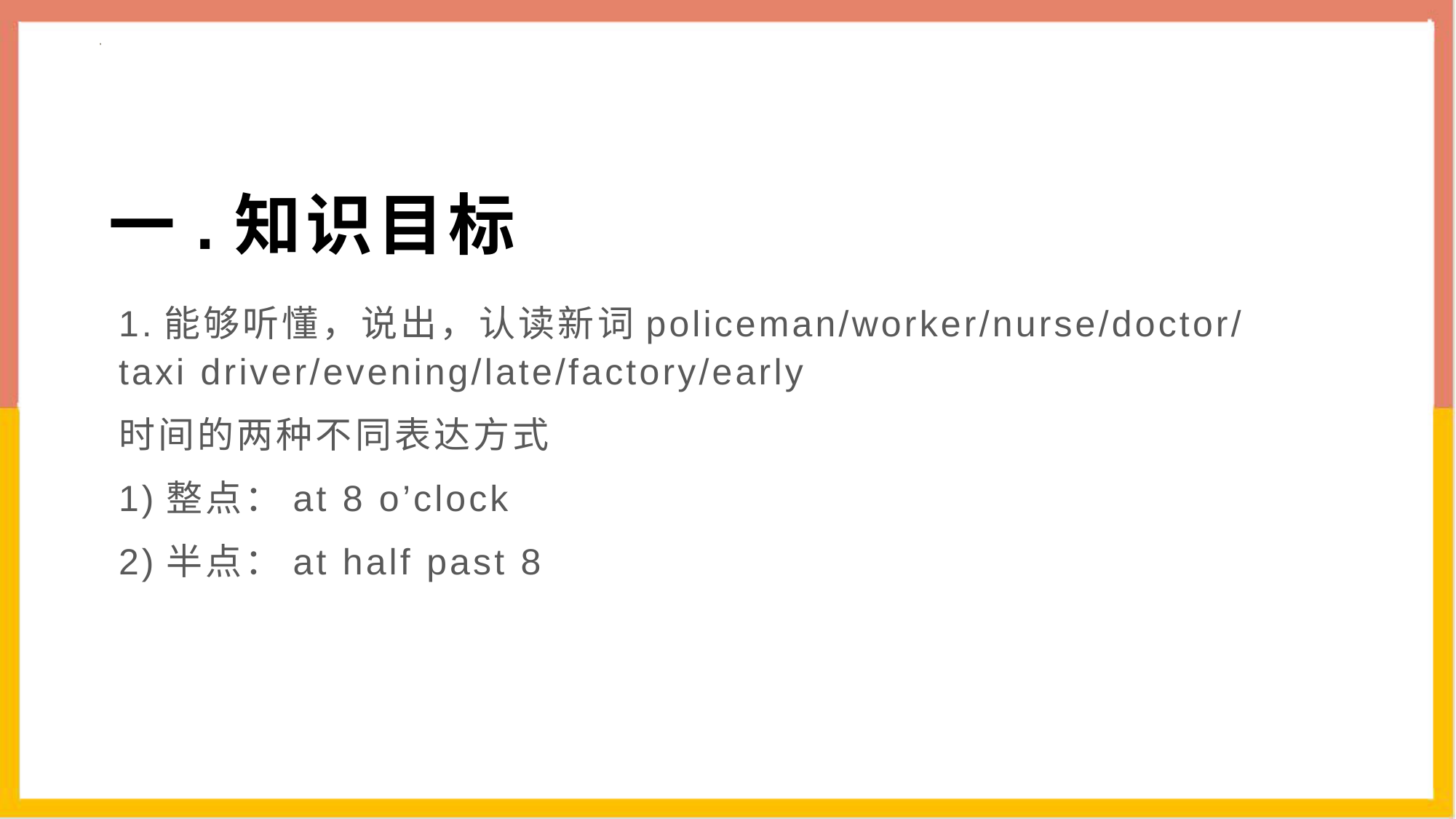

# 一.知识目标
1.能够听懂，说出，认读新词policeman/worker/nurse/doctor/taxi driver/evening/late/factory/early
时间的两种不同表达方式
1)整点：at 8 o’clock
2)半点：at half past 8